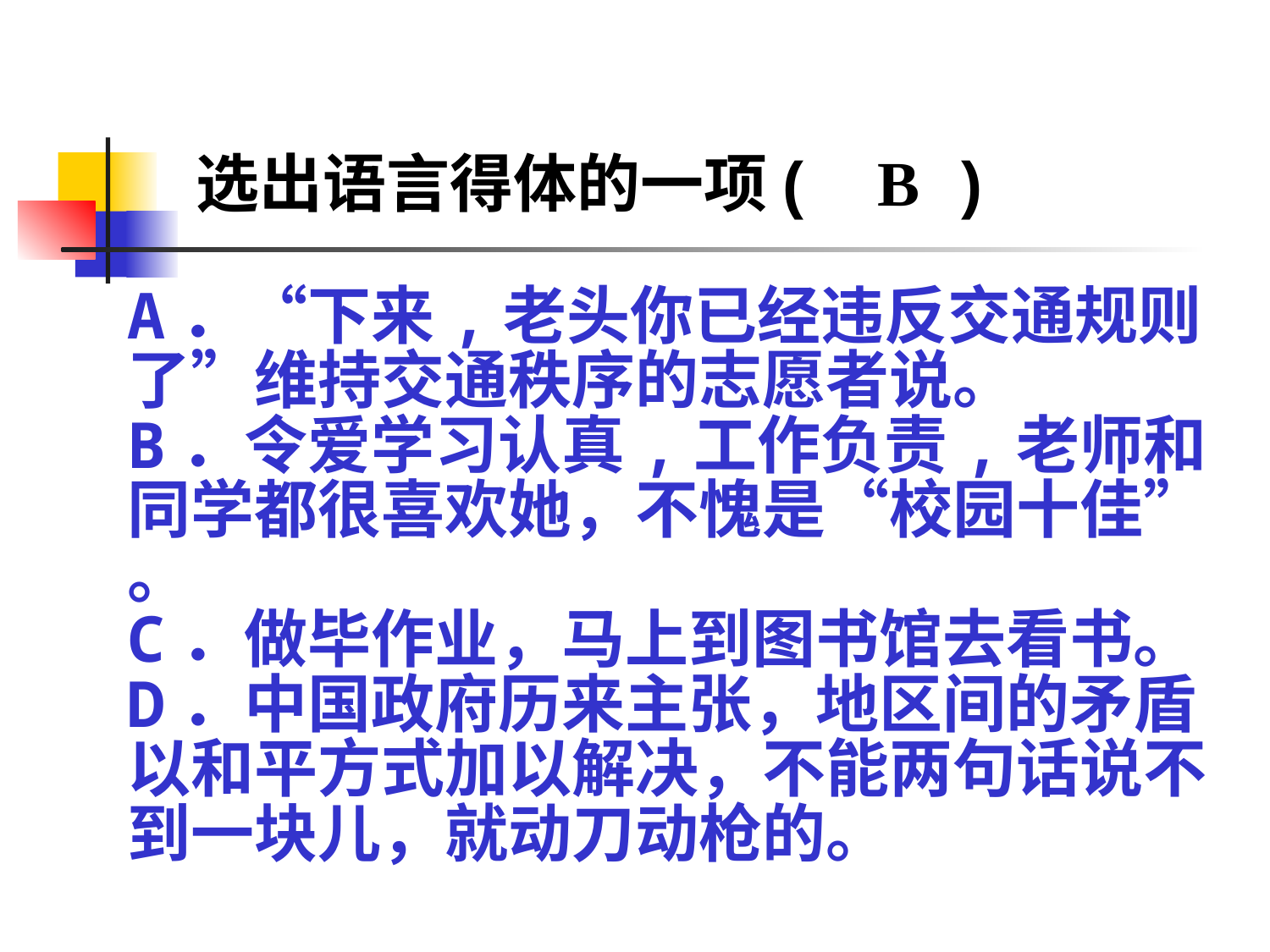

B
选出语言得体的一项(         )
A．“下来,老头你已经违反交通规则了”维持交通秩序的志愿者说。
B．令爱学习认真,工作负责,老师和同学都很喜欢她，不愧是“校园十佳” 。
C．做毕作业，马上到图书馆去看书。
D．中国政府历来主张，地区间的矛盾以和平方式加以解决，不能两句话说不到一块儿，就动刀动枪的。